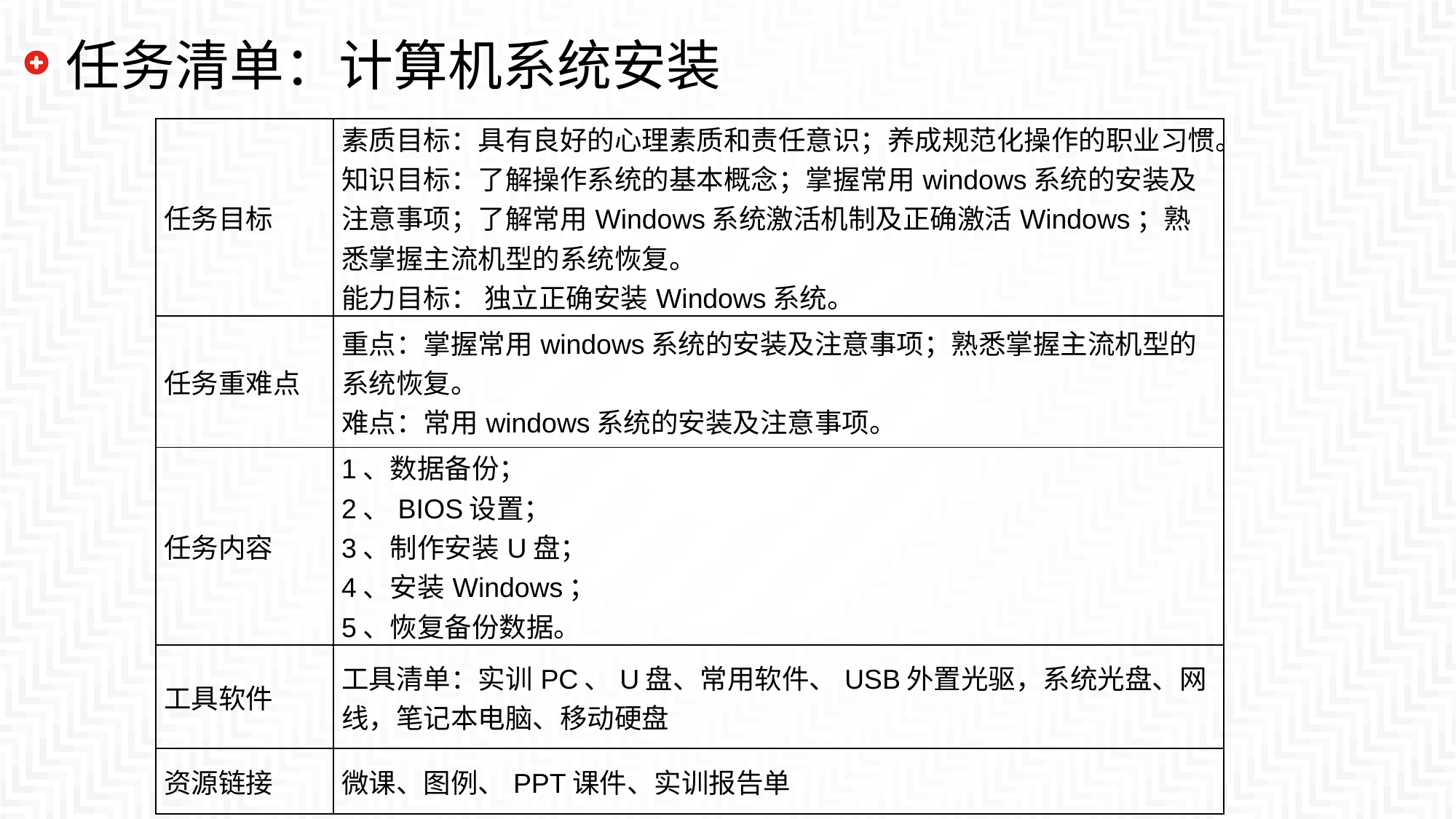

# 任务清单：计算机系统安装
| 任务目标 | 素质目标：具有良好的心理素质和责任意识；养成规范化操作的职业习惯。 知识目标：了解操作系统的基本概念；掌握常用windows系统的安装及注意事项；了解常用Windows系统激活机制及正确激活Windows；熟悉掌握主流机型的系统恢复。 能力目标： 独立正确安装Windows系统。 |
| --- | --- |
| 任务重难点 | 重点：掌握常用windows系统的安装及注意事项；熟悉掌握主流机型的系统恢复。 难点：常用windows系统的安装及注意事项。 |
| 任务内容 | 1、数据备份； 2、BIOS设置； 3、制作安装U盘； 4、安装Windows； 5、恢复备份数据。 |
| 工具软件 | 工具清单：实训PC、U盘、常用软件、USB外置光驱，系统光盘、网线，笔记本电脑、移动硬盘 |
| 资源链接 | 微课、图例、PPT课件、实训报告单 |